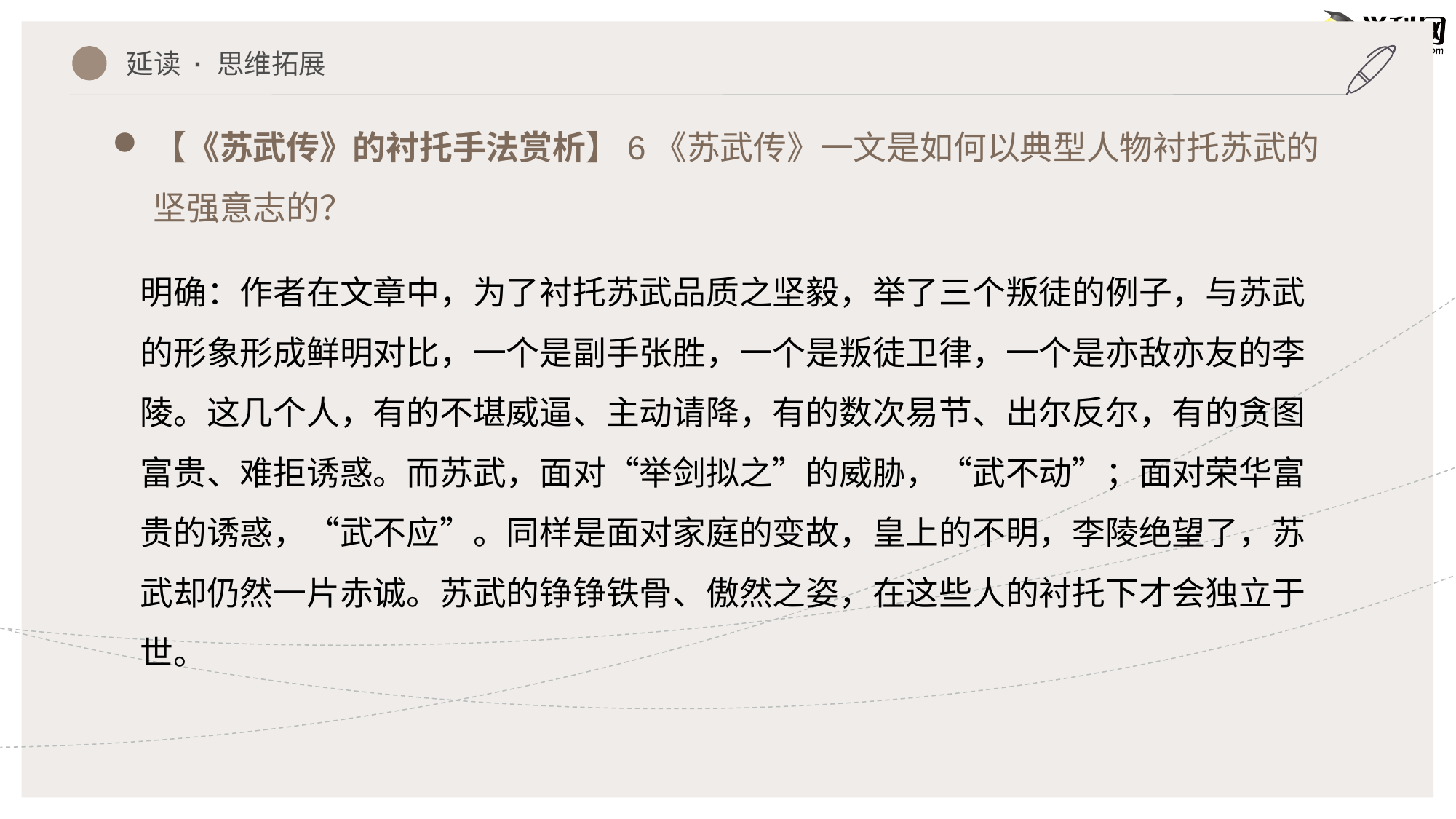

延读 · 思维拓展

【《苏武传》的衬托手法赏析】6《苏武传》一文是如何以典型人物衬托苏武的坚强意志的？
明确：作者在文章中，为了衬托苏武品质之坚毅，举了三个叛徒的例子，与苏武的形象形成鲜明对比，一个是副手张胜，一个是叛徒卫律，一个是亦敌亦友的李陵。这几个人，有的不堪威逼、主动请降，有的数次易节、出尔反尔，有的贪图富贵、难拒诱惑。而苏武，面对“举剑拟之”的威胁，“武不动”；面对荣华富贵的诱惑，“武不应”。同样是面对家庭的变故，皇上的不明，李陵绝望了，苏武却仍然一片赤诚。苏武的铮铮铁骨、傲然之姿，在这些人的衬托下才会独立于世。